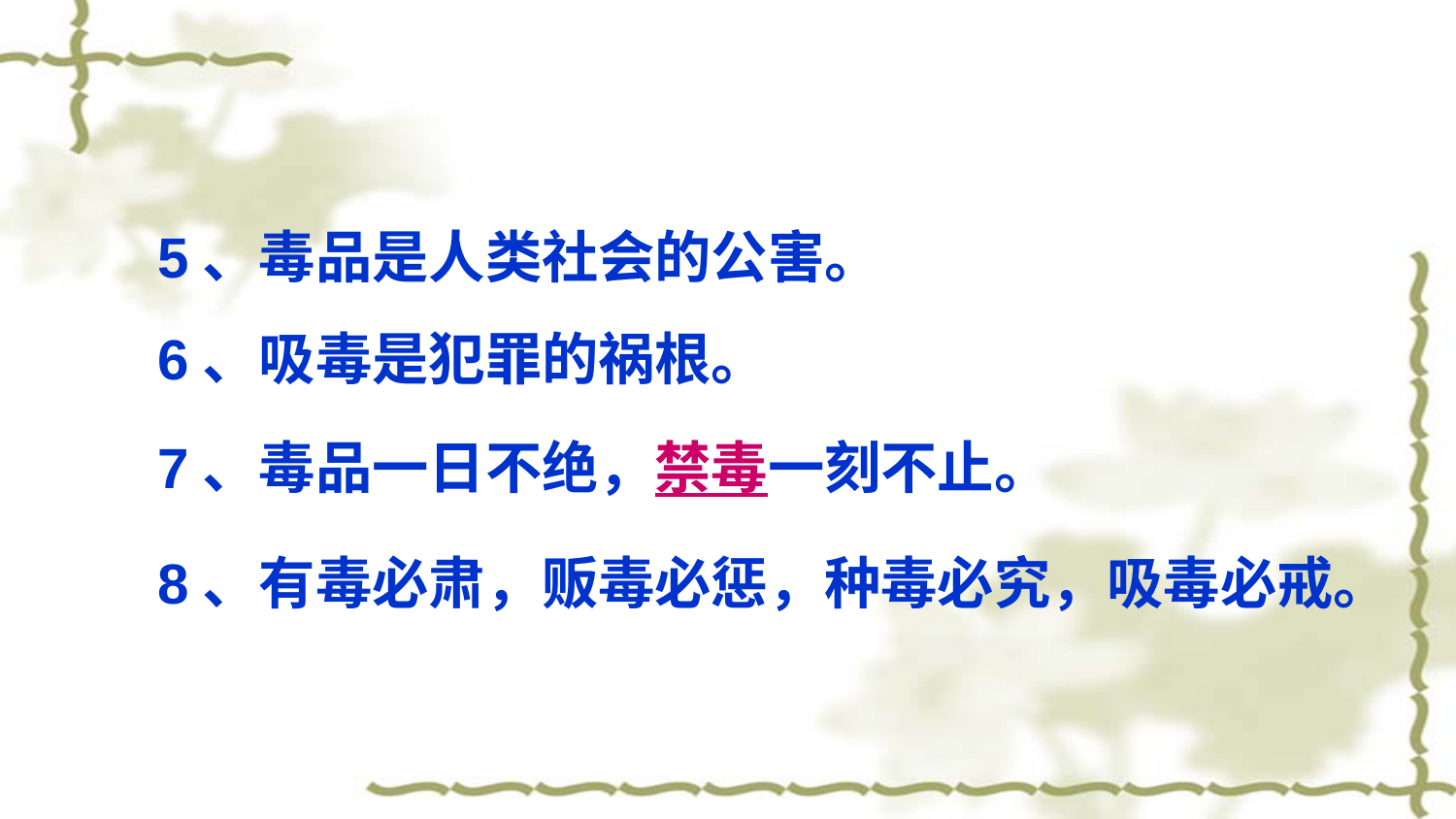

5、毒品是人类社会的公害。
6、吸毒是犯罪的祸根。
7、毒品一日不绝，禁毒一刻不止。
8、有毒必肃，贩毒必惩，种毒必究，吸毒必戒。